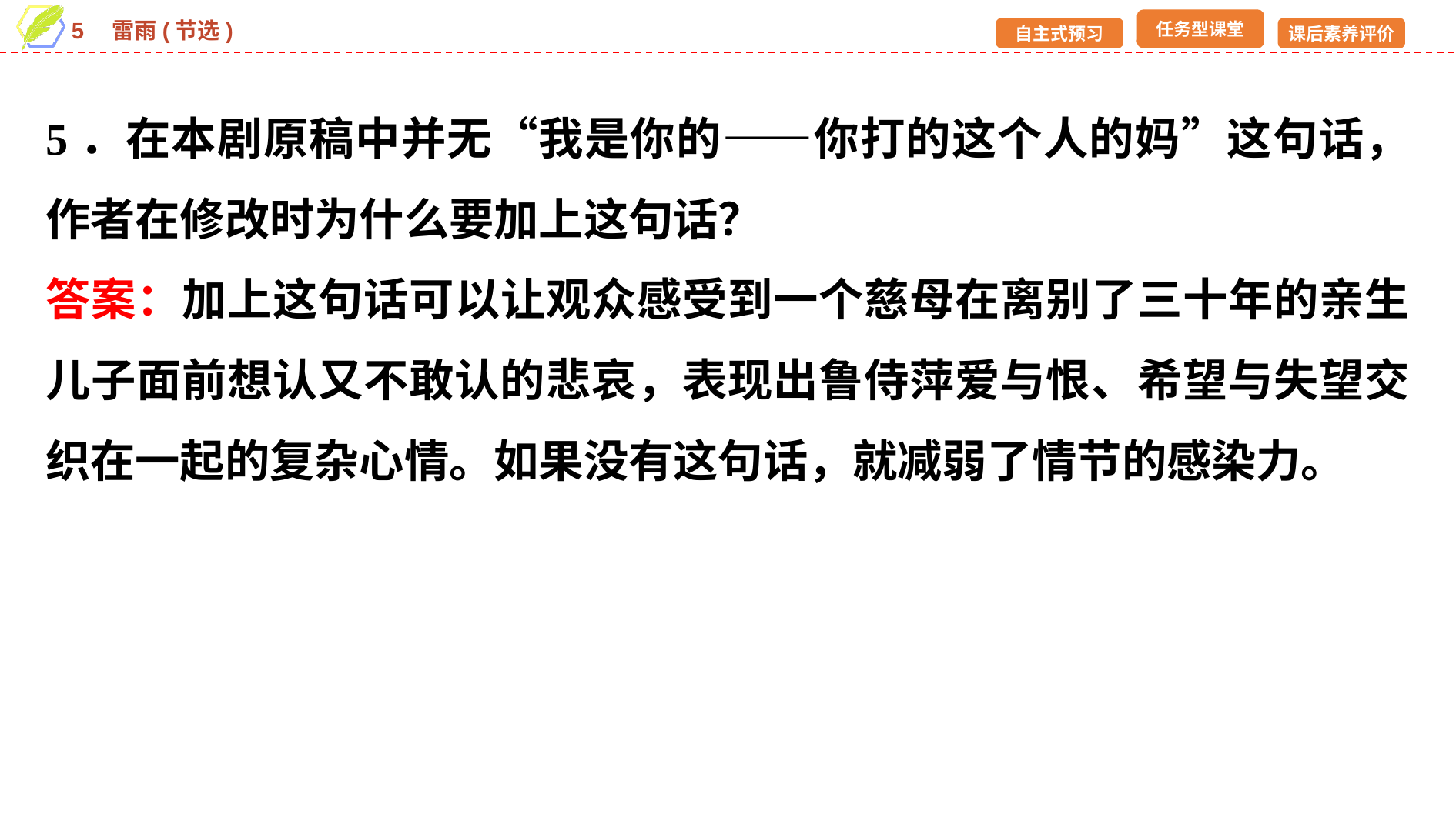

5．在本剧原稿中并无“我是你的——你打的这个人的妈”这句话，作者在修改时为什么要加上这句话？
答案：加上这句话可以让观众感受到一个慈母在离别了三十年的亲生儿子面前想认又不敢认的悲哀，表现出鲁侍萍爱与恨、希望与失望交织在一起的复杂心情。如果没有这句话，就减弱了情节的感染力。